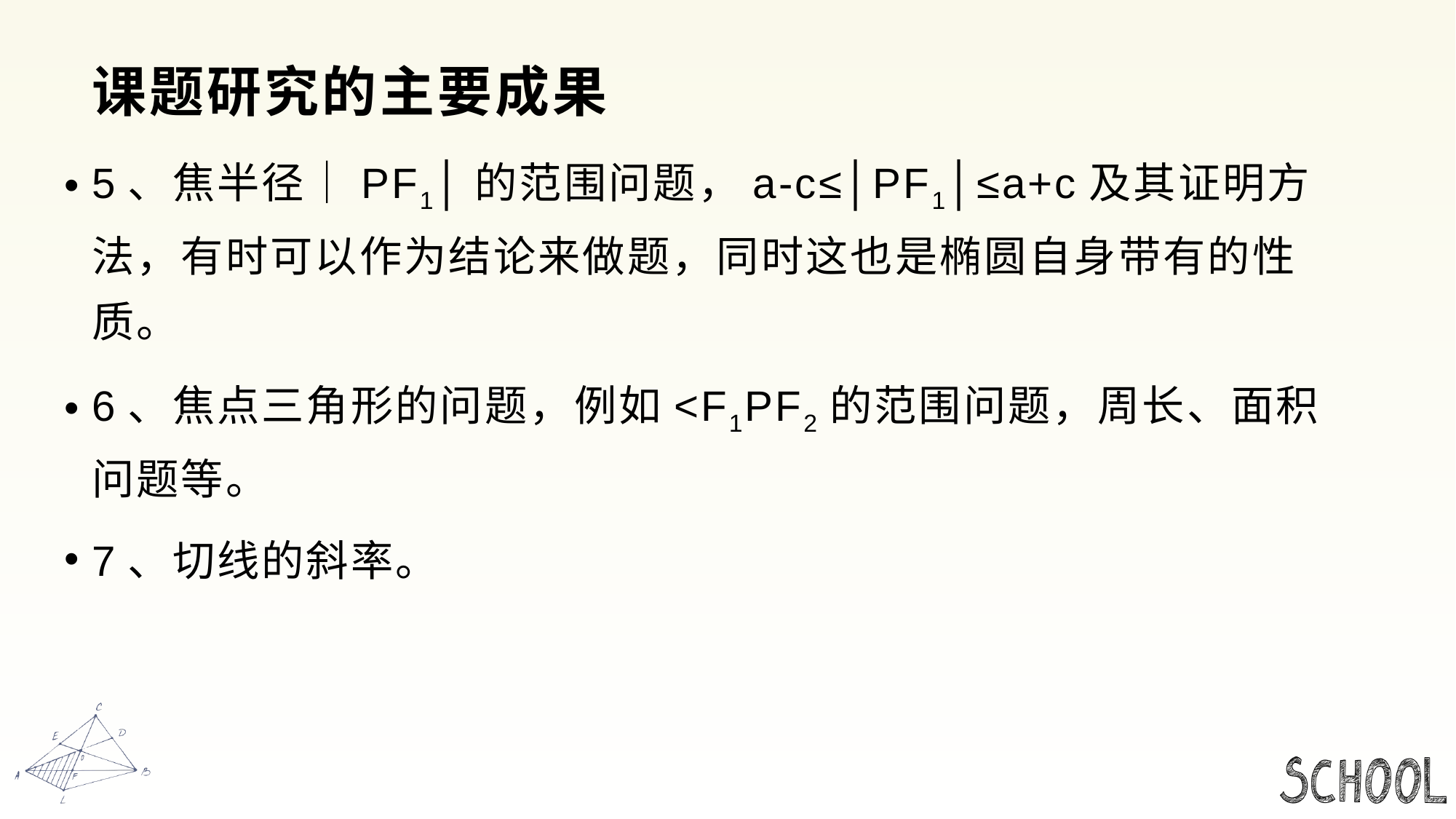

# 课题研究的主要成果
5、焦半径│PF1│的范围问题，a-c≤│PF1│≤a+c及其证明方法，有时可以作为结论来做题，同时这也是椭圆自身带有的性质。
6、焦点三角形的问题，例如<F1PF2的范围问题，周长、面积问题等。
7、切线的斜率。